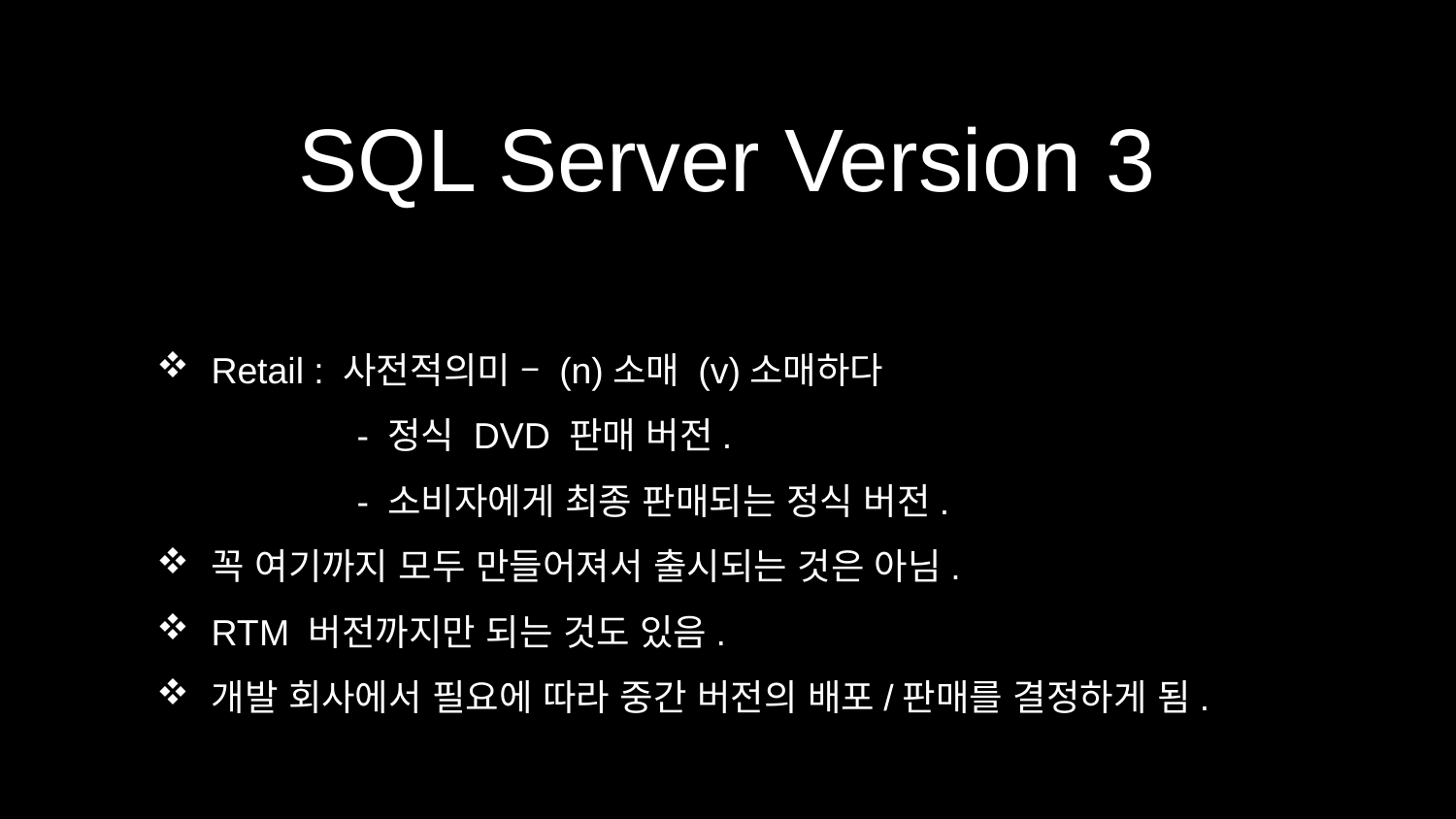

# SQL Server Version 3
Retail : 사전적의미 – (n)소매 (v)소매하다
	- 정식 DVD 판매 버전.
	- 소비자에게 최종 판매되는 정식 버전.
꼭 여기까지 모두 만들어져서 출시되는 것은 아님.
RTM 버전까지만 되는 것도 있음.
개발 회사에서 필요에 따라 중간 버전의 배포/판매를 결정하게 됨.